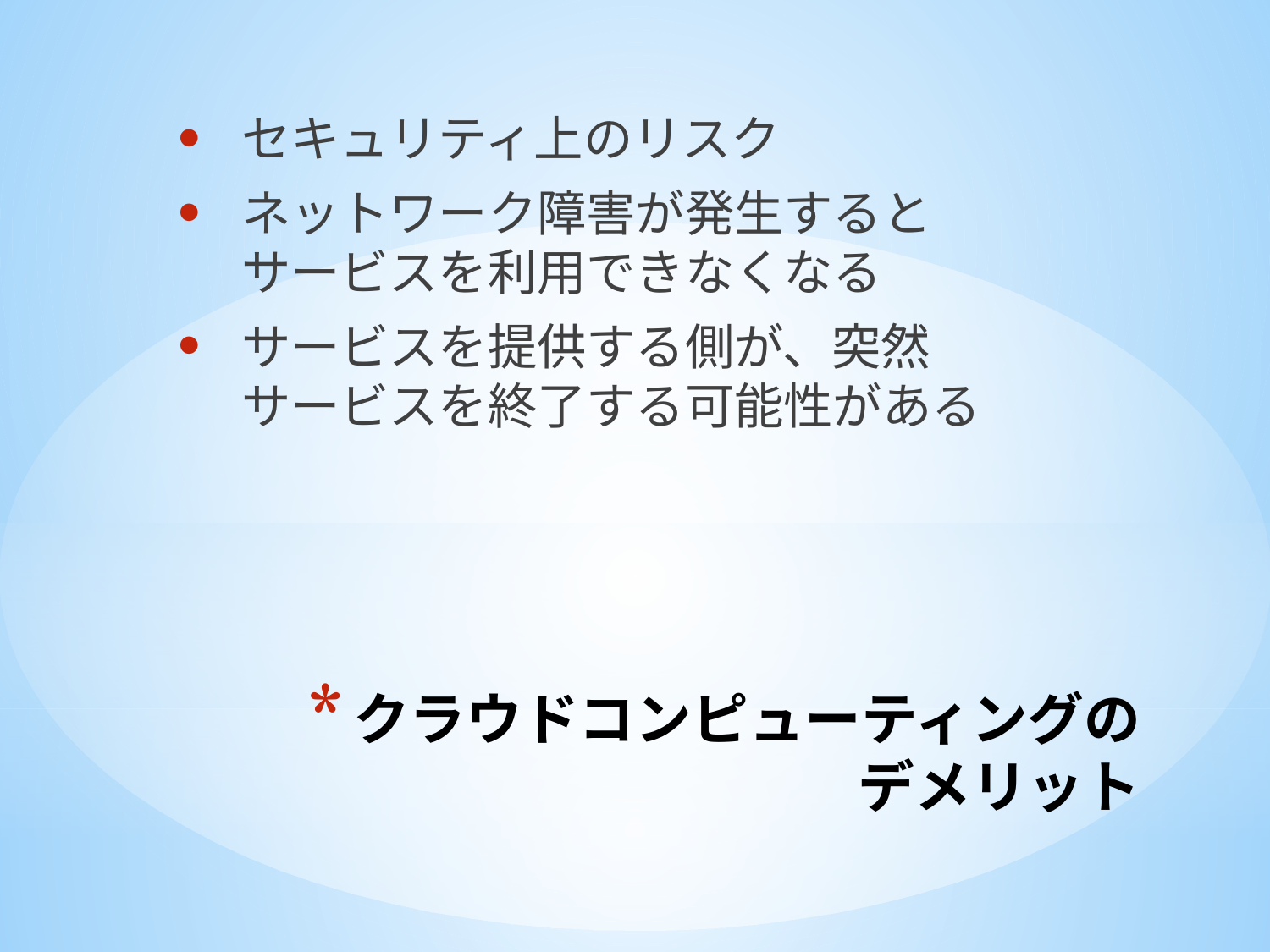

セキュリティ上のリスク
ネットワーク障害が発生すると
サービスを利用できなくなる
サービスを提供する側が、突然
サービスを終了する可能性がある
# クラウドコンピューティングの デメリット